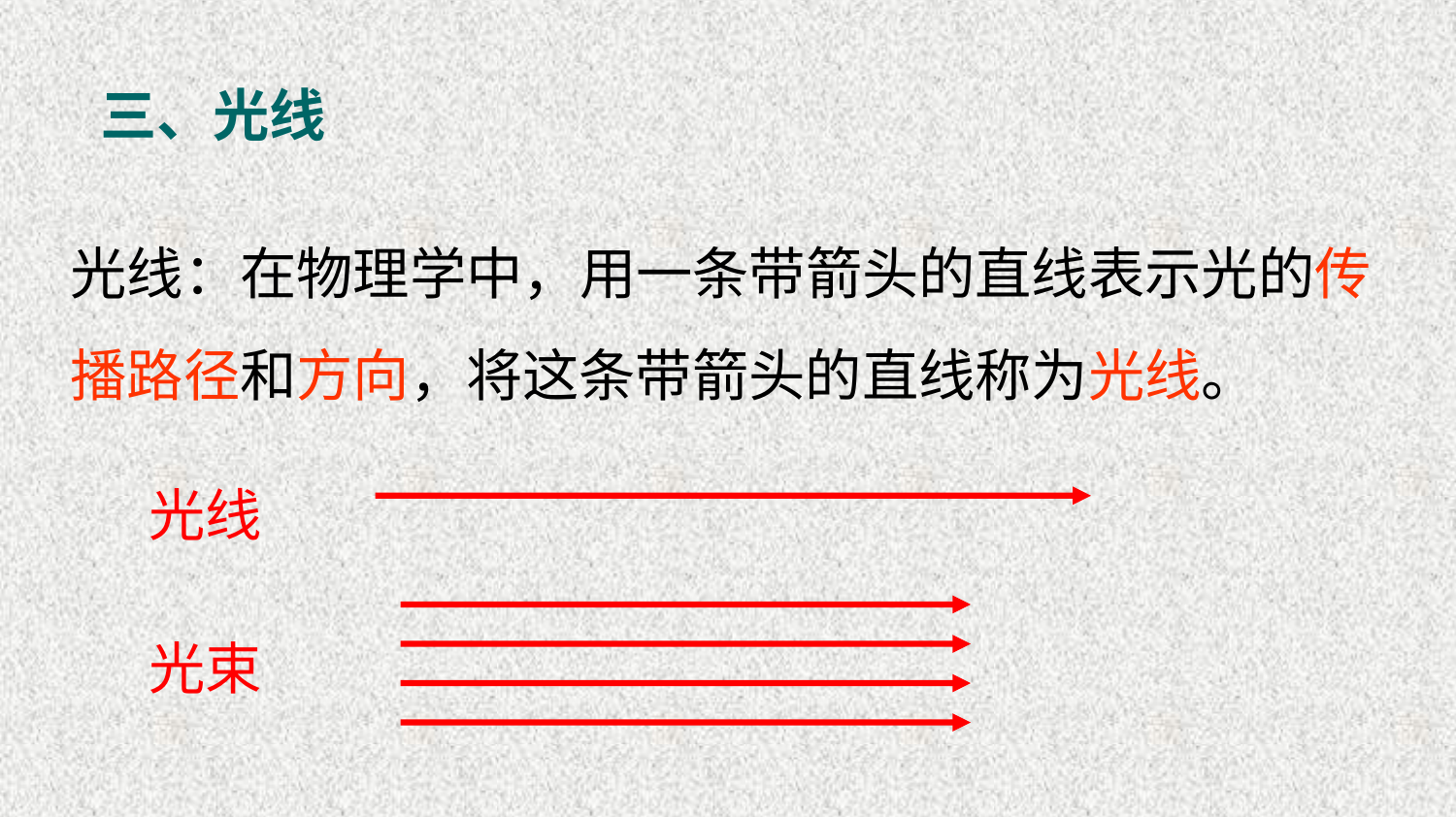

三、光线
# 光线：在物理学中，用一条带箭头的直线表示光的传播路径和方向，将这条带箭头的直线称为光线。
光线

光束